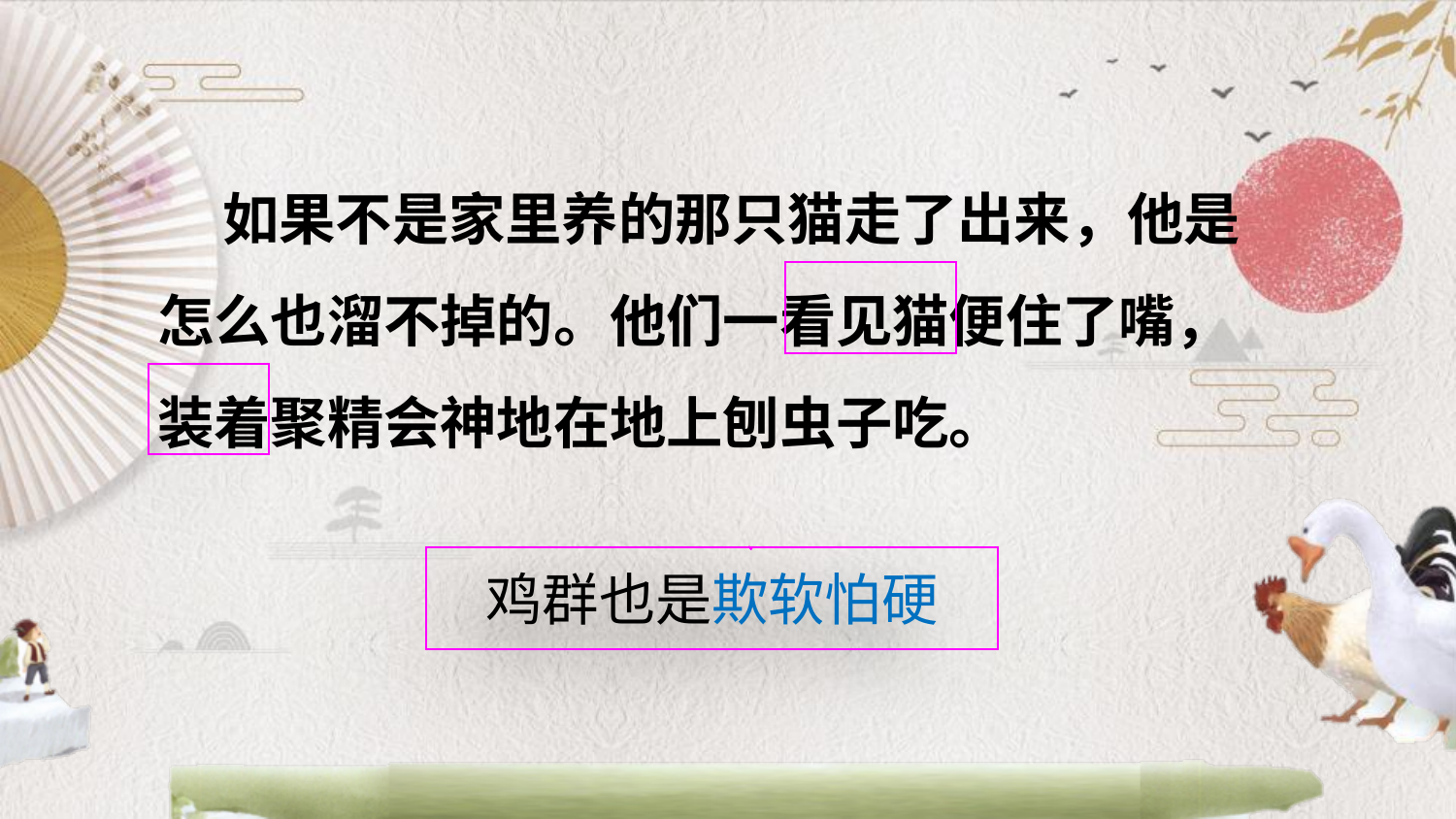

如果不是家里养的那只猫走了出来，他是怎么也溜不掉的。他们一看见猫便住了嘴，装着聚精会神地在地上刨虫子吃。

鸡群也是欺软怕硬